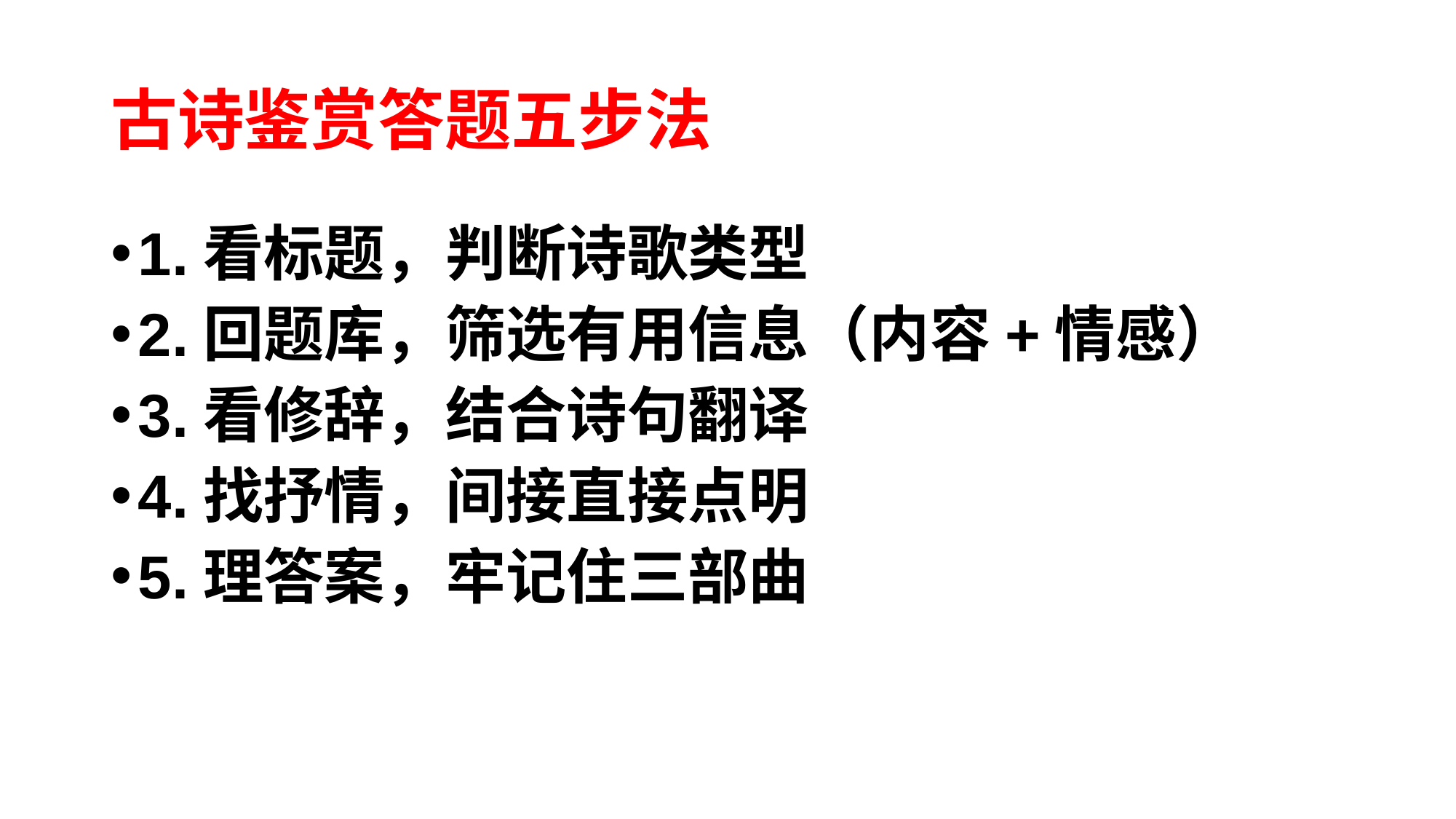

# 古诗鉴赏答题五步法
1.看标题，判断诗歌类型
2.回题库，筛选有用信息（内容+情感）
3.看修辞，结合诗句翻译
4.找抒情，间接直接点明
5.理答案，牢记住三部曲